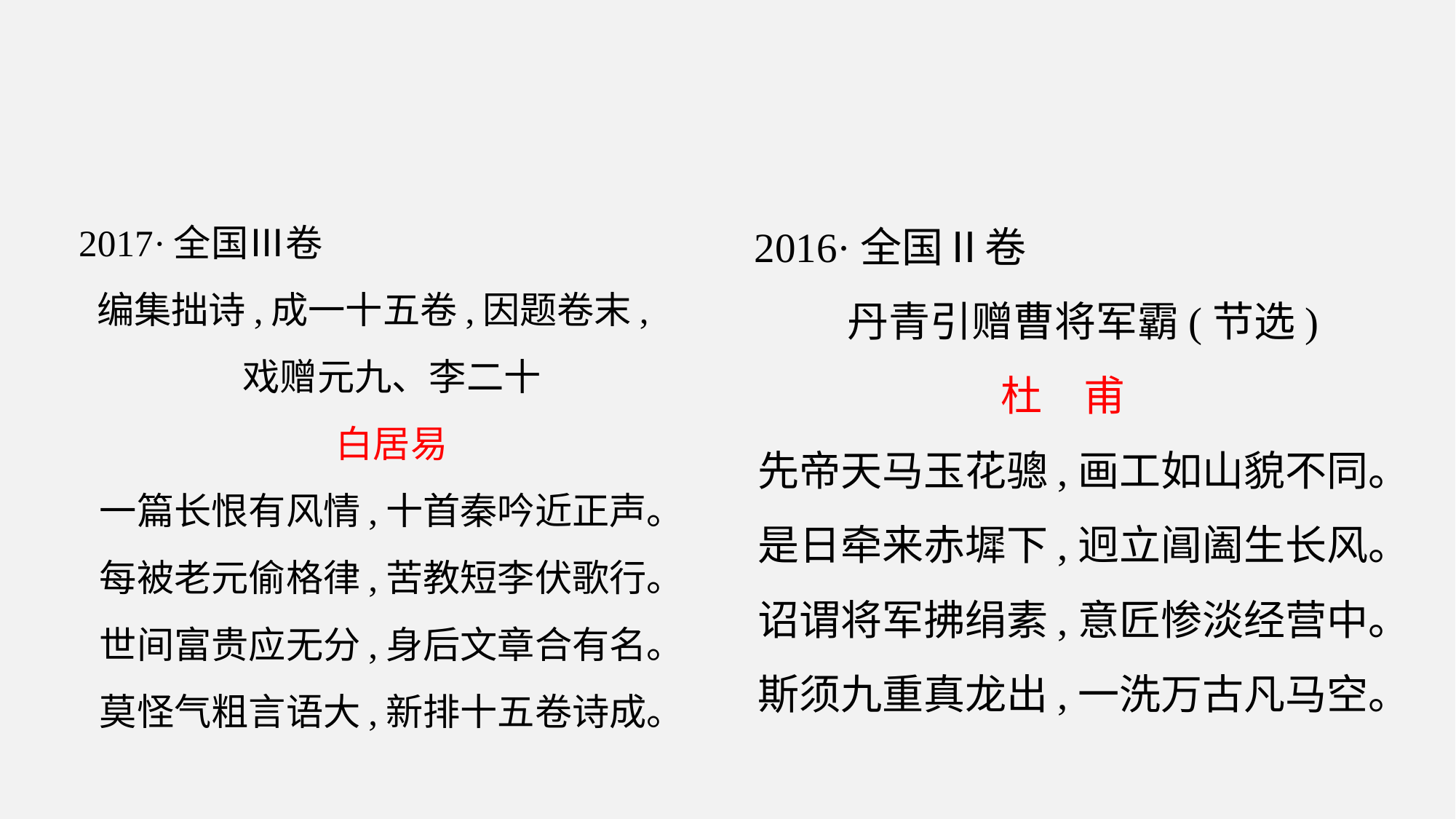

2017·全国Ⅲ卷
 编集拙诗,成一十五卷,因题卷末,
戏赠元九、李二十
白居易
一篇长恨有风情,十首秦吟近正声。
每被老元偷格律,苦教短李伏歌行。
世间富贵应无分,身后文章合有名。
莫怪气粗言语大,新排十五卷诗成。
2016·全国Ⅱ卷
         丹青引赠曹将军霸(节选)
杜　甫
先帝天马玉花骢,画工如山貌不同。
是日牵来赤墀下,迥立阊阖生长风。
诏谓将军拂绢素,意匠惨淡经营中。
斯须九重真龙出,一洗万古凡马空。